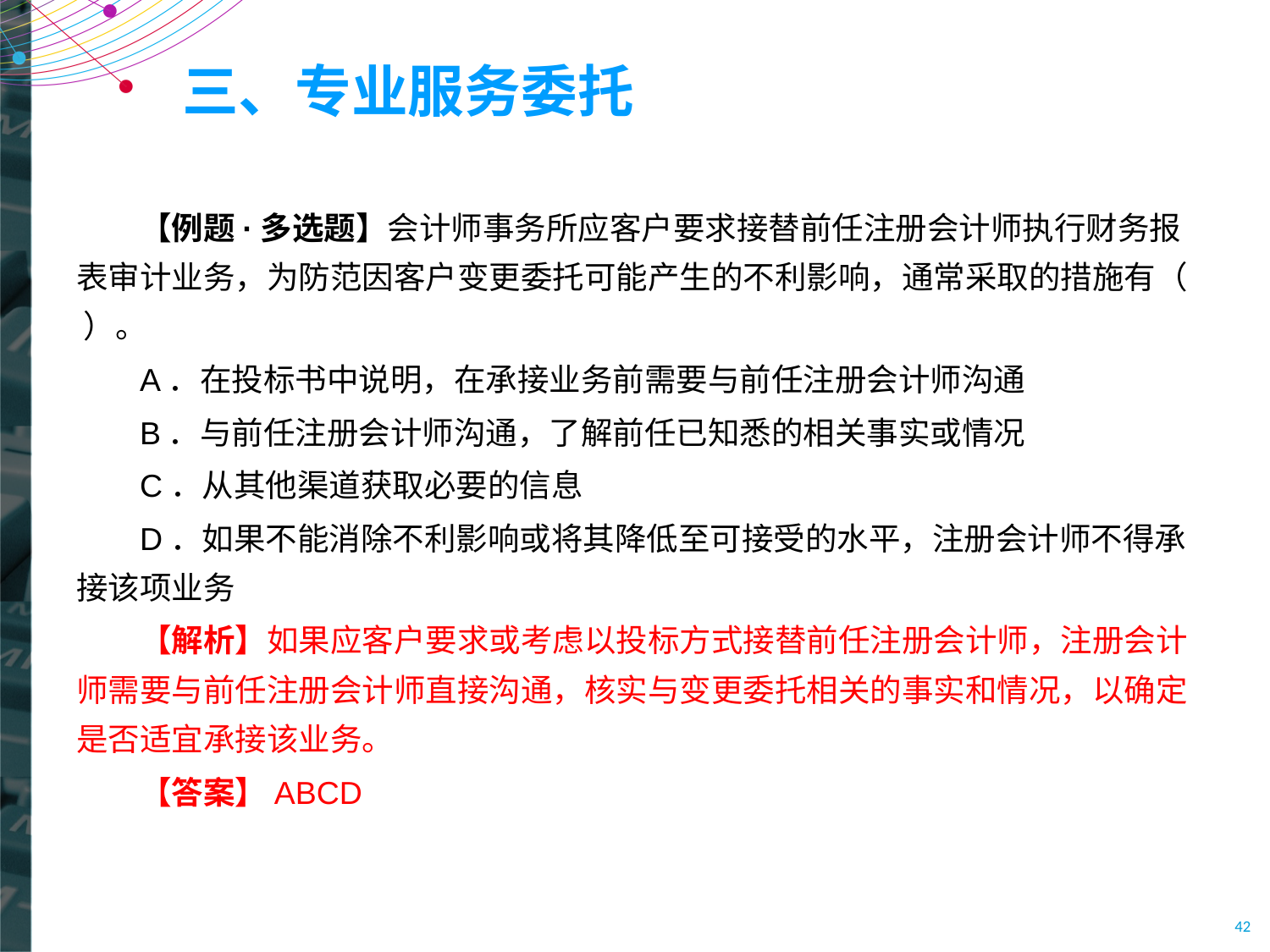

# 三、专业服务委托
【例题·多选题】会计师事务所应客户要求接替前任注册会计师执行财务报表审计业务，为防范因客户变更委托可能产生的不利影响，通常采取的措施有（  ）。
A．在投标书中说明，在承接业务前需要与前任注册会计师沟通
B．与前任注册会计师沟通，了解前任已知悉的相关事实或情况
C．从其他渠道获取必要的信息
D．如果不能消除不利影响或将其降低至可接受的水平，注册会计师不得承接该项业务
【解析】如果应客户要求或考虑以投标方式接替前任注册会计师，注册会计师需要与前任注册会计师直接沟通，核实与变更委托相关的事实和情况，以确定是否适宜承接该业务。
【答案】ABCD